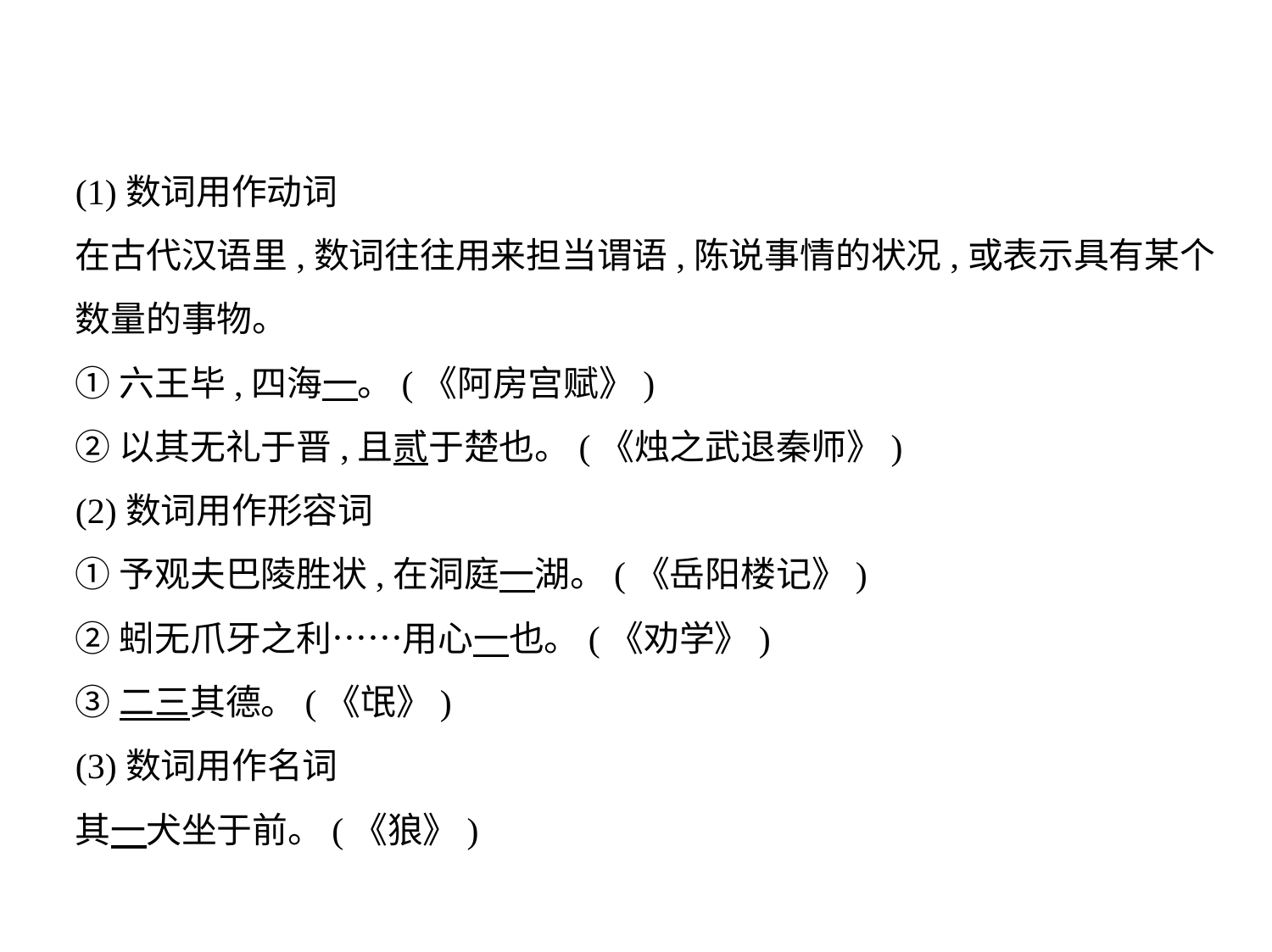

(1)数词用作动词
在古代汉语里,数词往往用来担当谓语,陈说事情的状况,或表示具有某个
数量的事物。
①六王毕,四海一。(《阿房宫赋》)
②以其无礼于晋,且贰于楚也。(《烛之武退秦师》)
(2)数词用作形容词
①予观夫巴陵胜状,在洞庭一湖。(《岳阳楼记》)
②蚓无爪牙之利……用心一也。(《劝学》)
③二三其德。(《氓》)
(3)数词用作名词
其一犬坐于前。(《狼》)